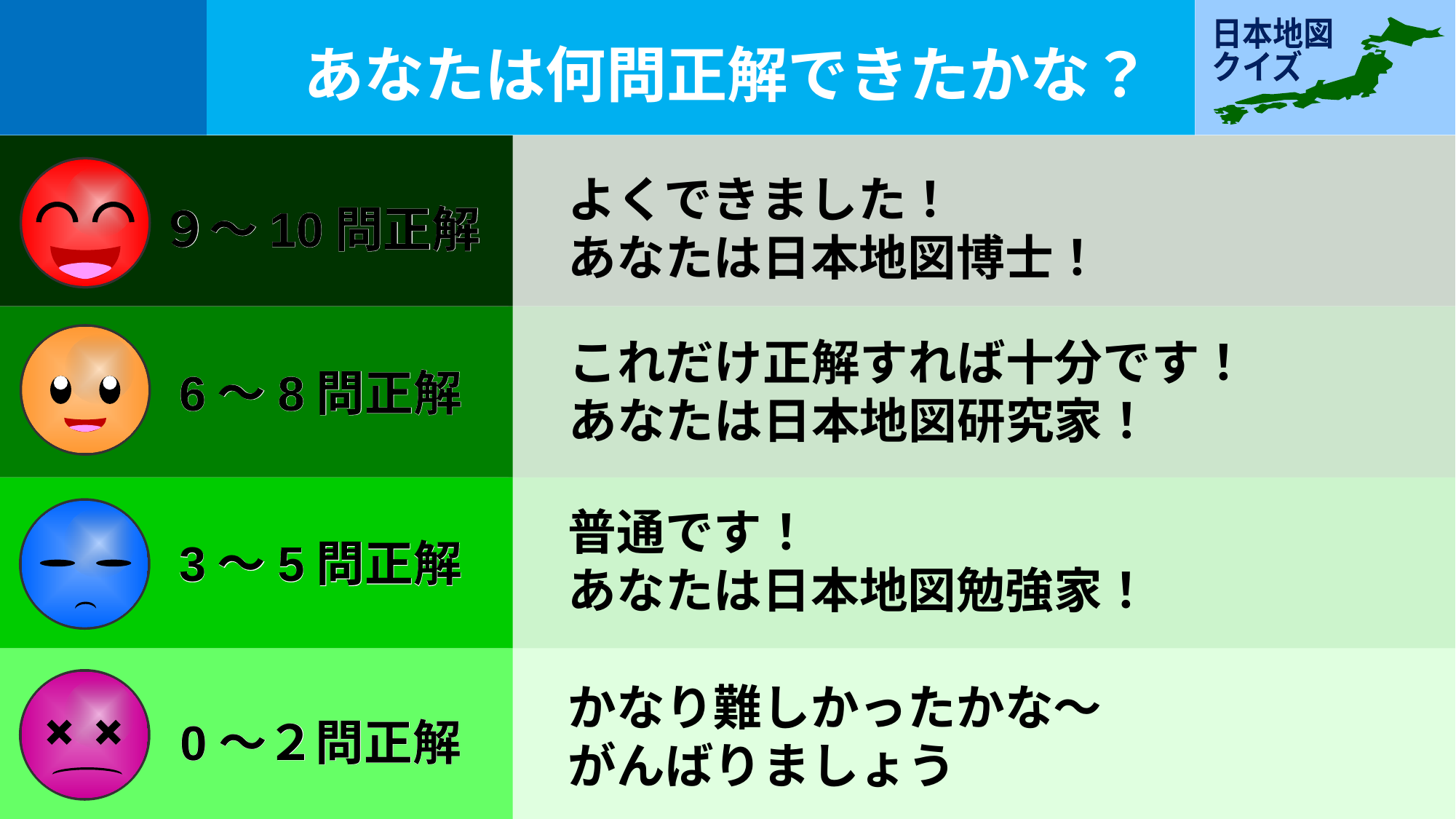

あなたは何問正解できたかな？

よくできました！
あなたは日本地図博士！
９～10問正解
９～10問正解

これだけ正解すれば十分です！
あなたは日本地図研究家！
6～8問正解
6～8問正解
普通です！
あなたは日本地図勉強家！

3～5問正解
3～5問正解

かなり難しかったかな～
がんばりましょう
0～２問正解
0～２問正解